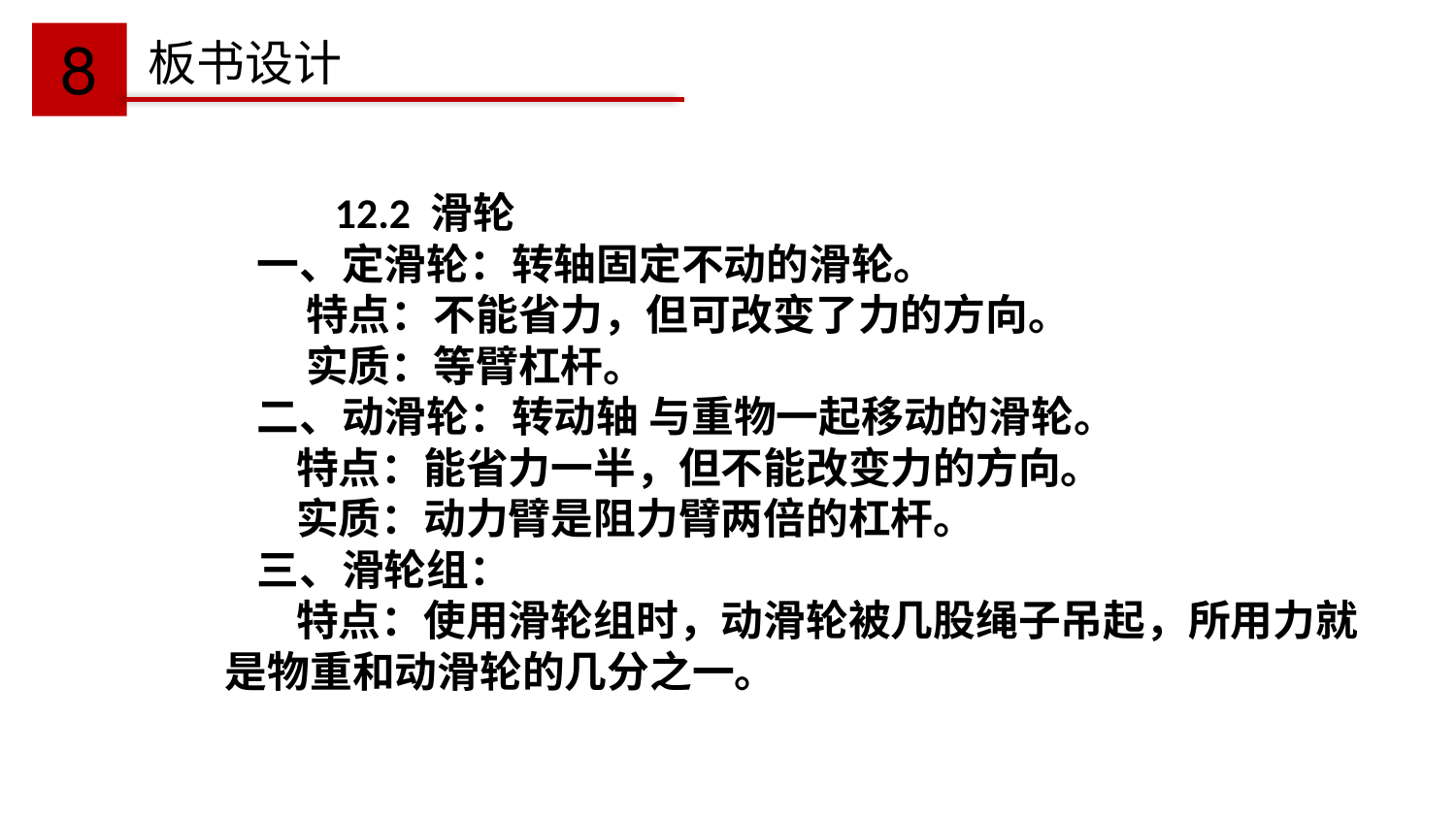

8
板书设计
        12.2 滑轮
一、定滑轮：转轴固定不动的滑轮。
    特点：不能省力，但可改变了力的方向。
    实质：等臂杠杆。
二、动滑轮：转动轴 与重物一起移动的滑轮。
   特点：能省力一半，但不能改变力的方向。
   实质：动力臂是阻力臂两倍的杠杆。
三、滑轮组：
   特点：使用滑轮组时，动滑轮被几股绳子吊起，所用力就是物重和动滑轮的几分之一。